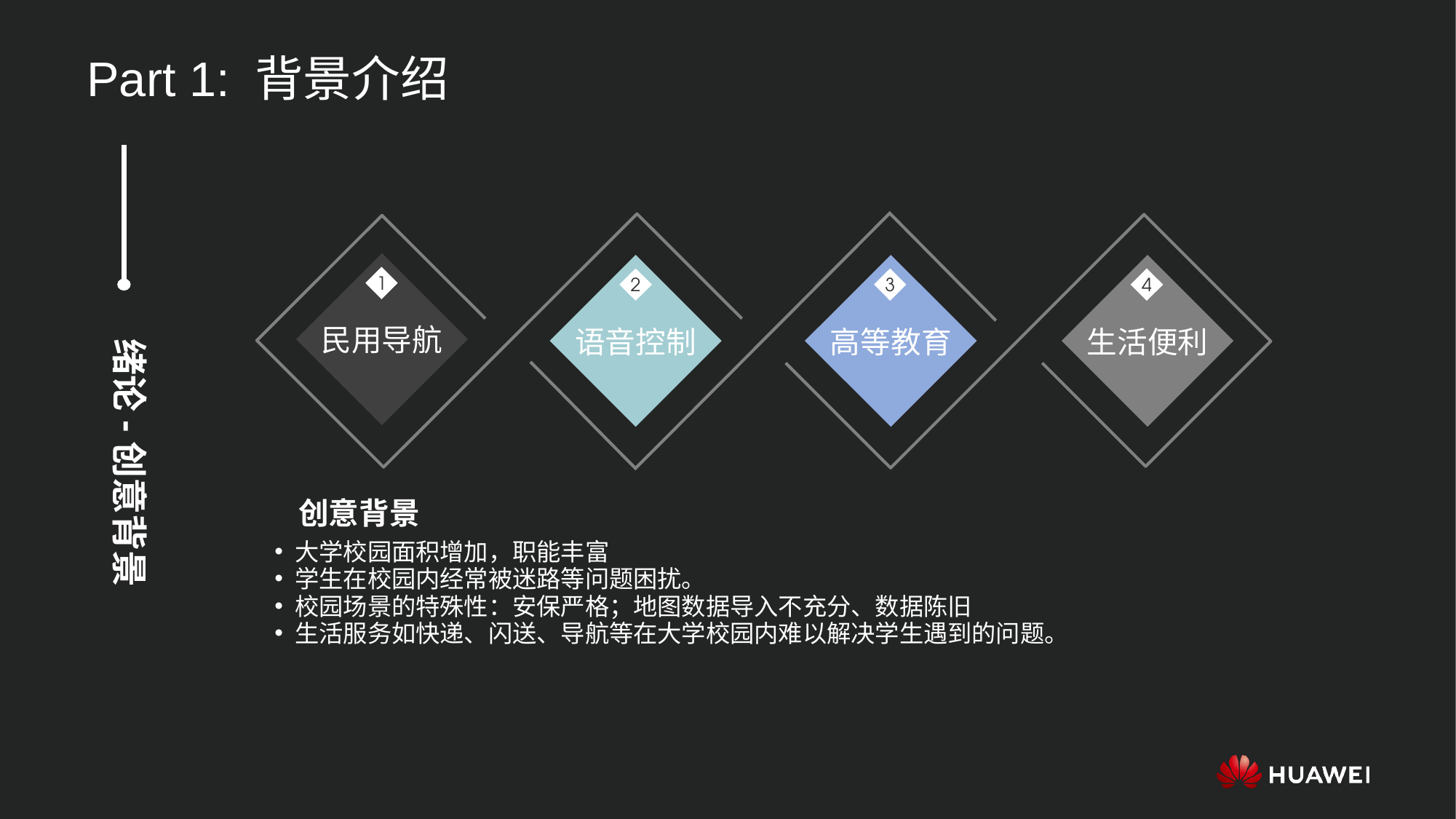

Part 1: 背景介绍

民用导航
语音控制
高等教育
生活便利
1
2
3
4
绪论-创意背景
创意背景
大学校园面积增加，职能丰富
学生在校园内经常被迷路等问题困扰。
校园场景的特殊性：安保严格；地图数据导入不充分、数据陈旧
生活服务如快递、闪送、导航等在大学校园内难以解决学生遇到的问题。